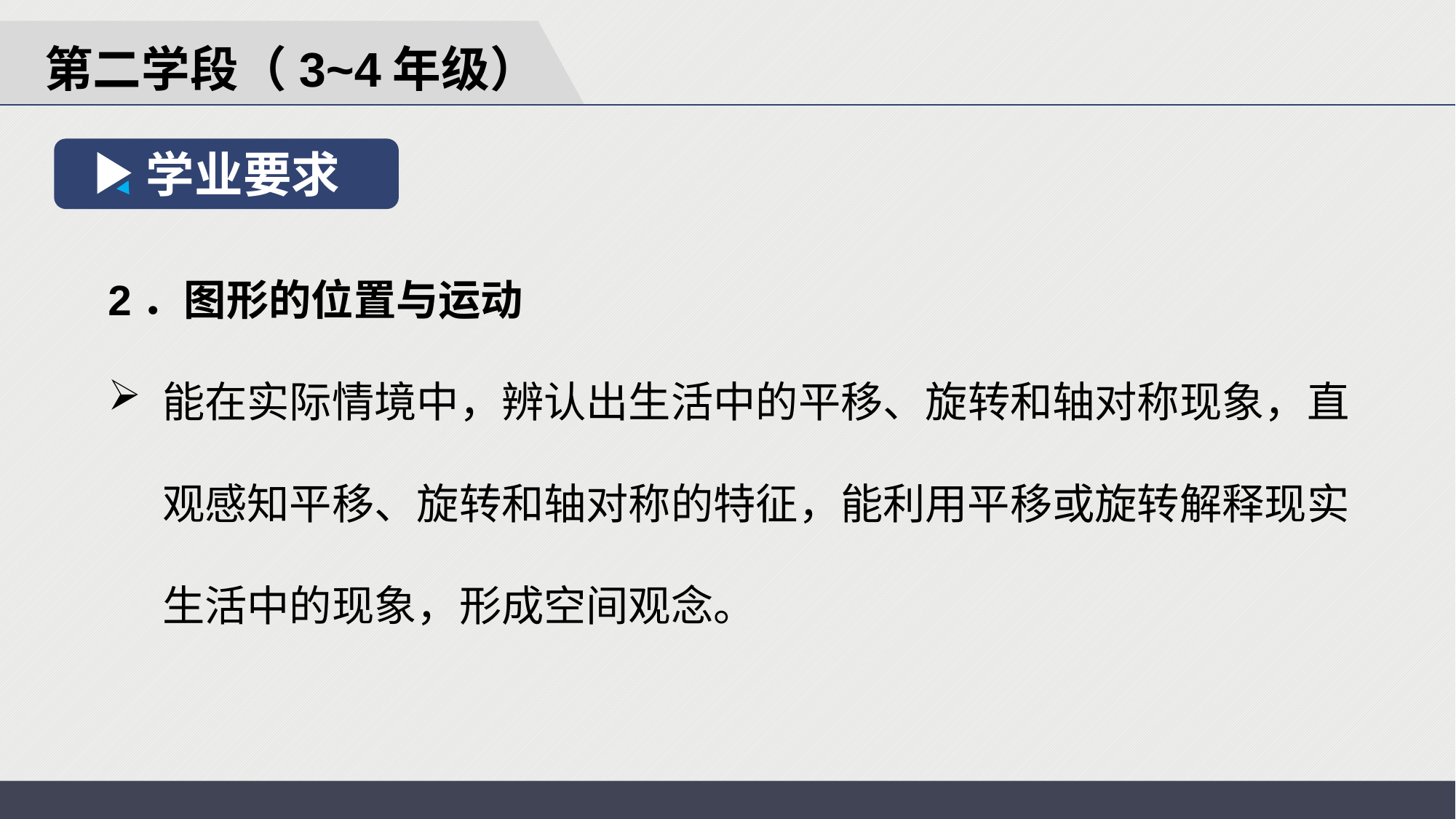

第二学段（3~4年级）
学业要求

2．图形的位置与运动
能在实际情境中，辨认出生活中的平移、旋转和轴对称现象，直观感知平移、旋转和轴对称的特征，能利用平移或旋转解释现实生活中的现象，形成空间观念。